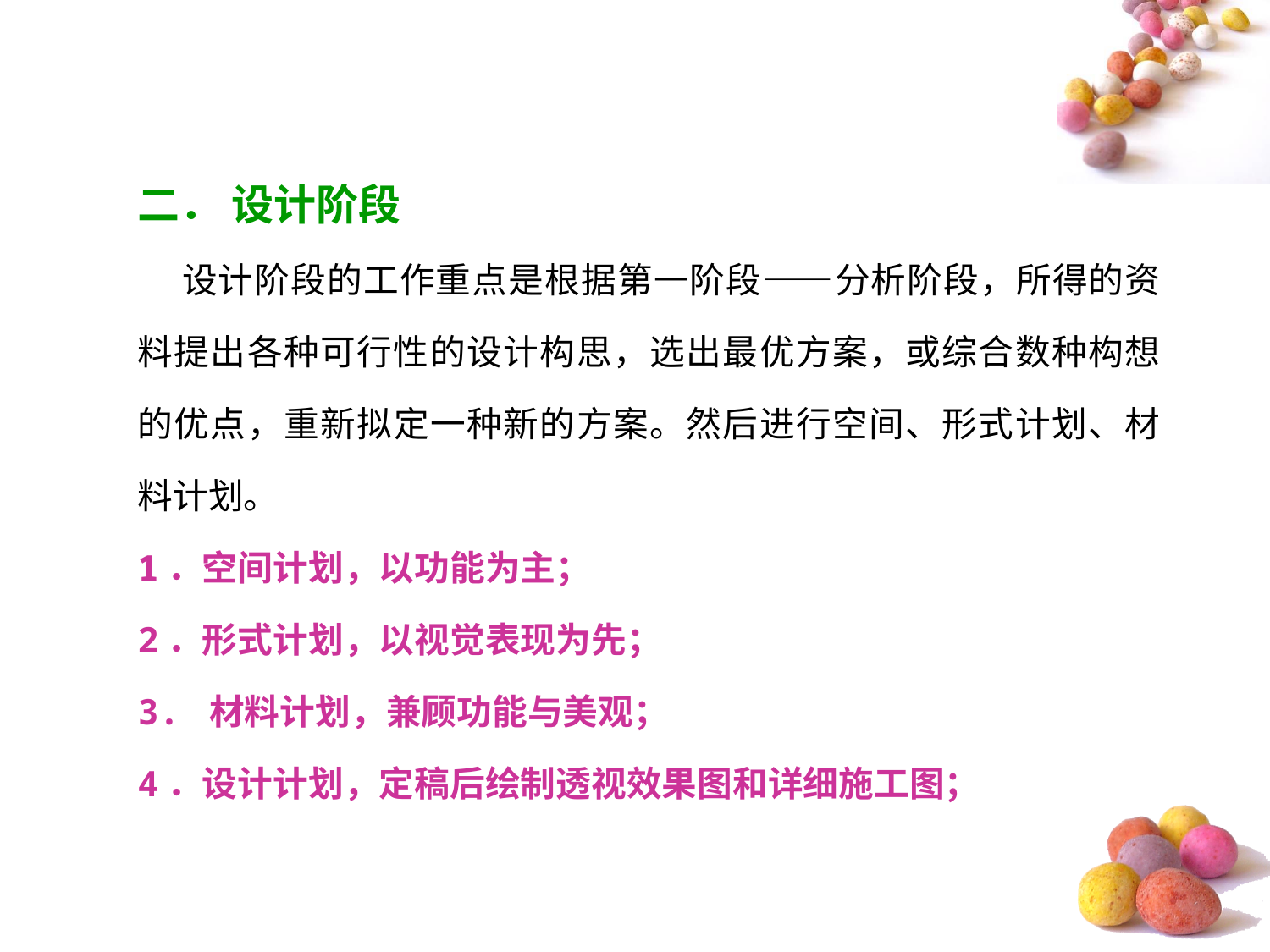

二． 设计阶段
    设计阶段的工作重点是根据第一阶段——分析阶段，所得的资料提出各种可行性的设计构思，选出最优方案，或综合数种构想的优点，重新拟定一种新的方案。然后进行空间、形式计划、材料计划。
1．空间计划，以功能为主；
2．形式计划，以视觉表现为先；
3. 材料计划，兼顾功能与美观；
4．设计计划，定稿后绘制透视效果图和详细施工图；